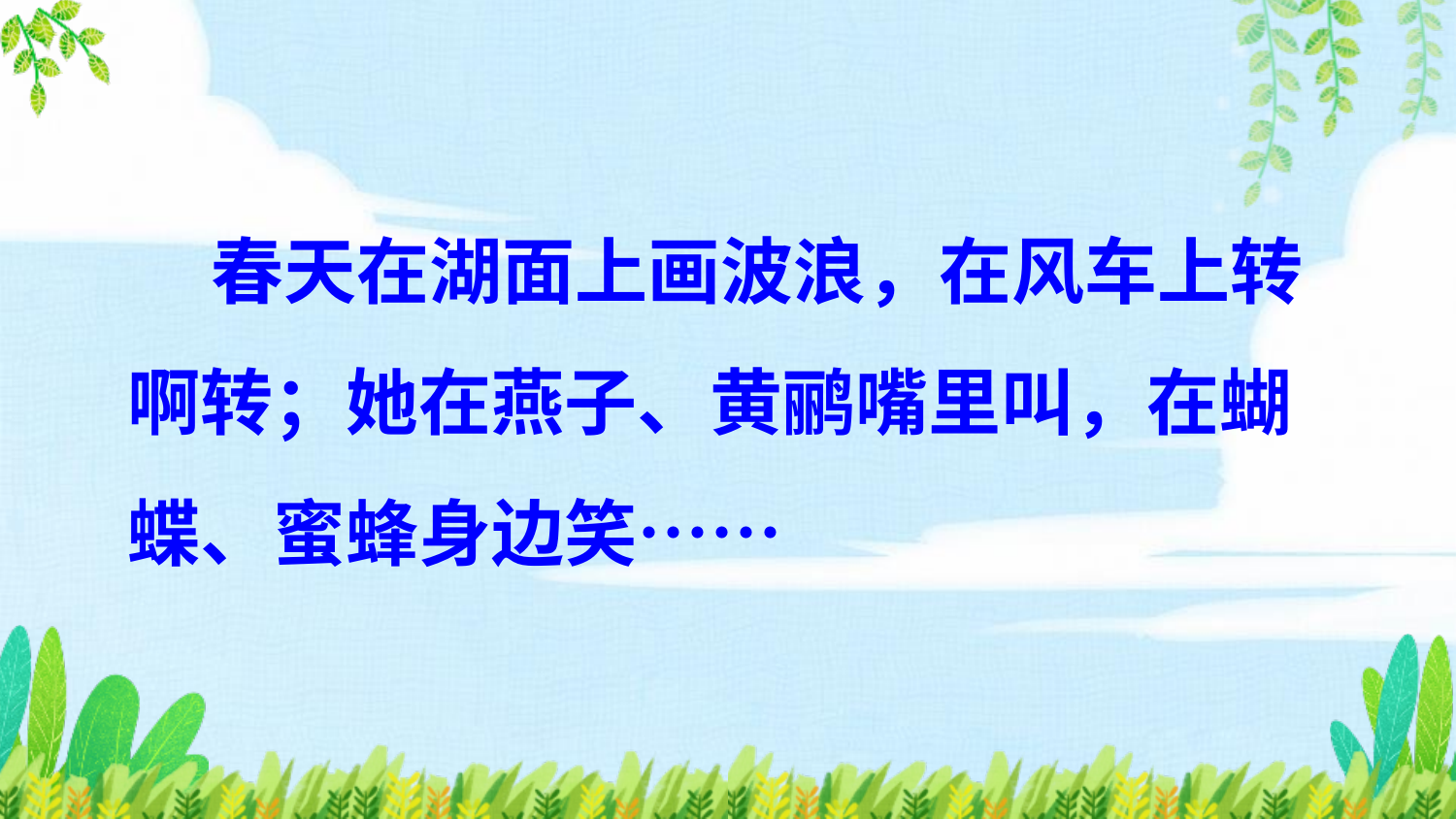

春天在湖面上画波浪，在风车上转啊转；她在燕子、黄鹂嘴里叫，在蝴蝶、蜜蜂身边笑……